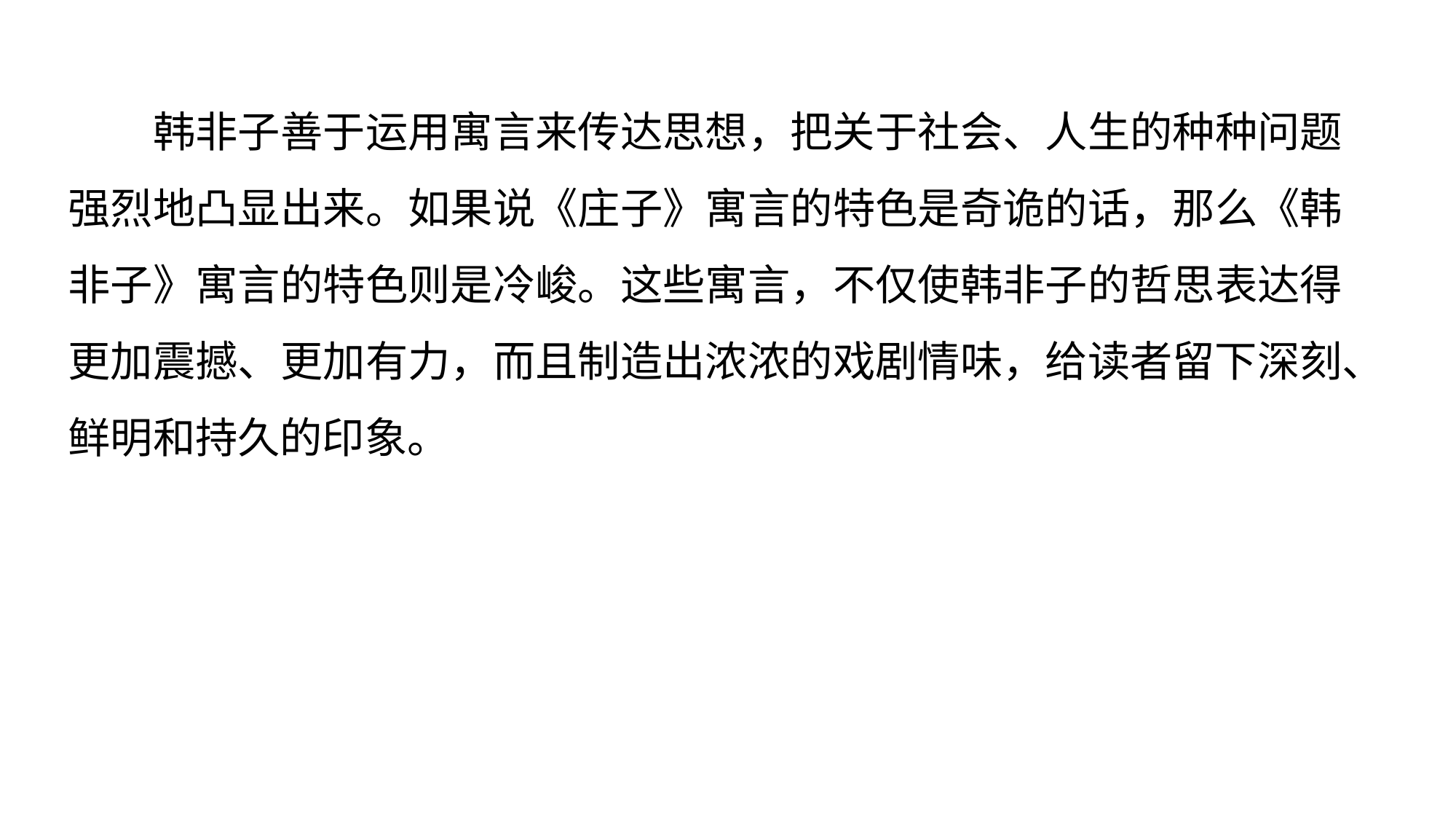

韩非子善于运用寓言来传达思想，把关于社会、人生的种种问题强烈地凸显出来。如果说《庄子》寓言的特色是奇诡的话，那么《韩非子》寓言的特色则是冷峻。这些寓言，不仅使韩非子的哲思表达得更加震撼、更加有力，而且制造出浓浓的戏剧情味，给读者留下深刻、鲜明和持久的印象。